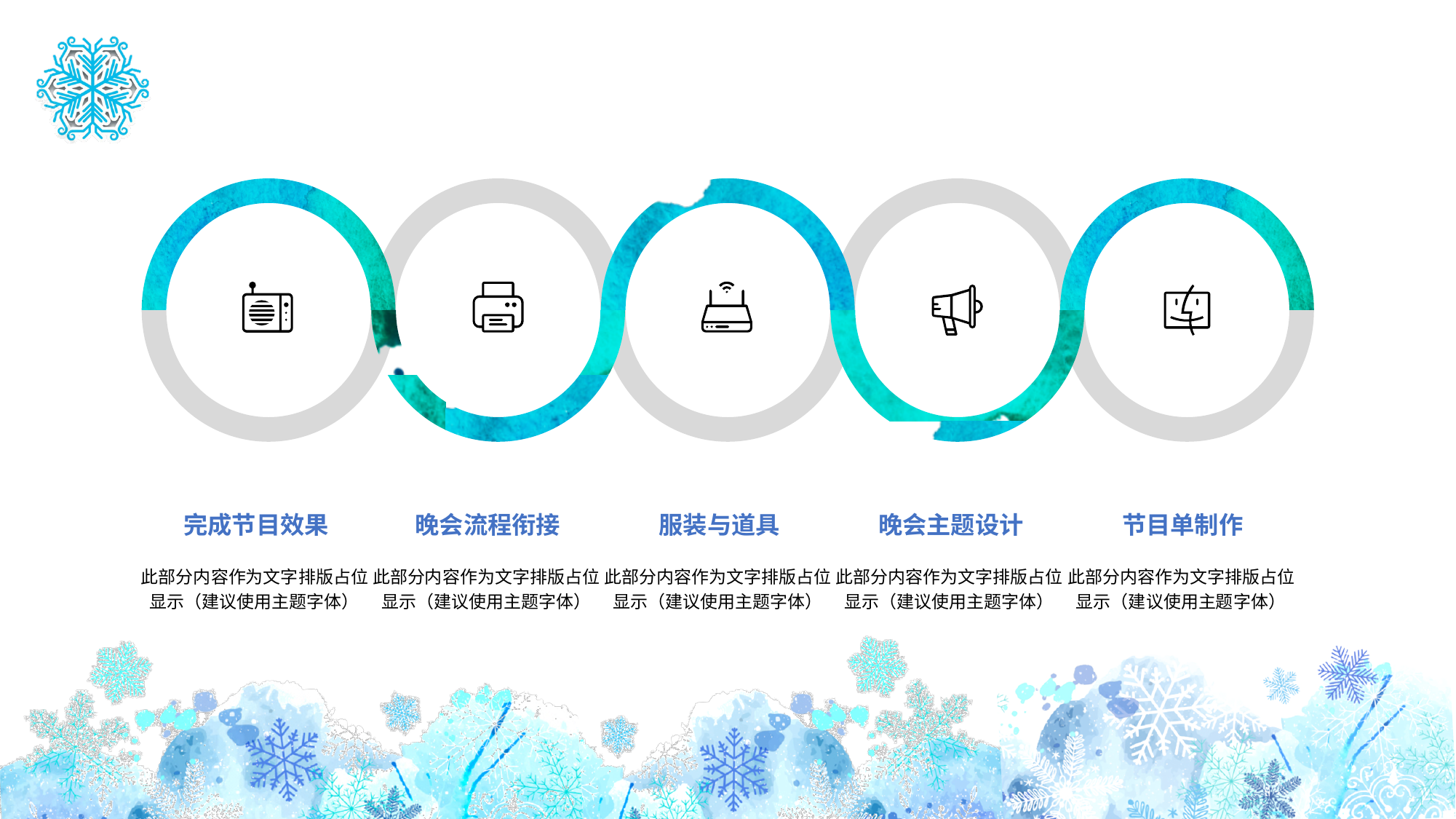

完成节目效果
此部分内容作为文字排版占位显示（建议使用主题字体）
晚会流程衔接
此部分内容作为文字排版占位显示（建议使用主题字体）
服装与道具
此部分内容作为文字排版占位显示（建议使用主题字体）
晚会主题设计
此部分内容作为文字排版占位显示（建议使用主题字体）
节目单制作
此部分内容作为文字排版占位显示（建议使用主题字体）